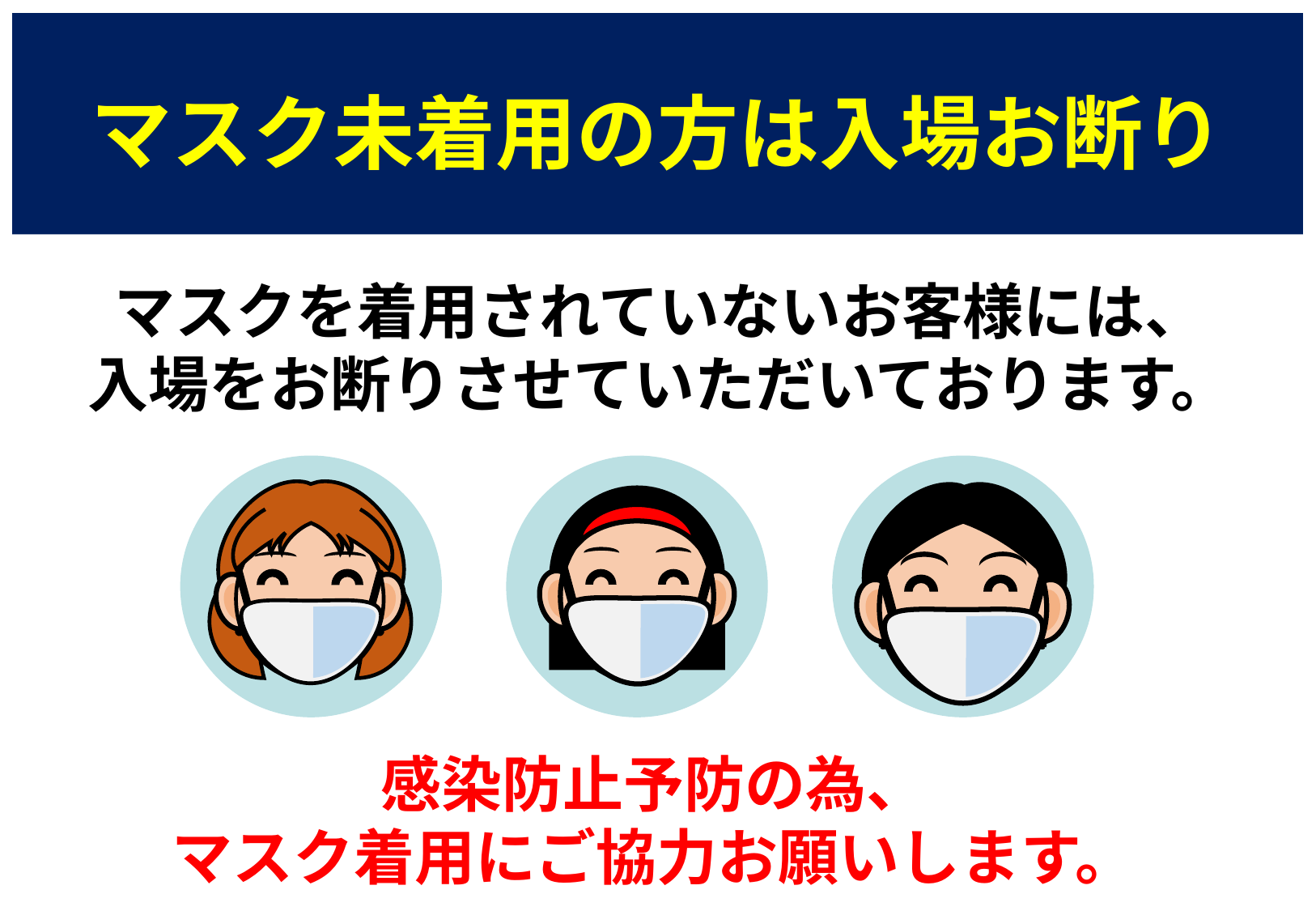

マスク未着用の方は入場お断り
マスクを着用されていないお客様には、
入場をお断りさせていただいております。

感染防止予防の為、
マスク着用にご協力お願いします。